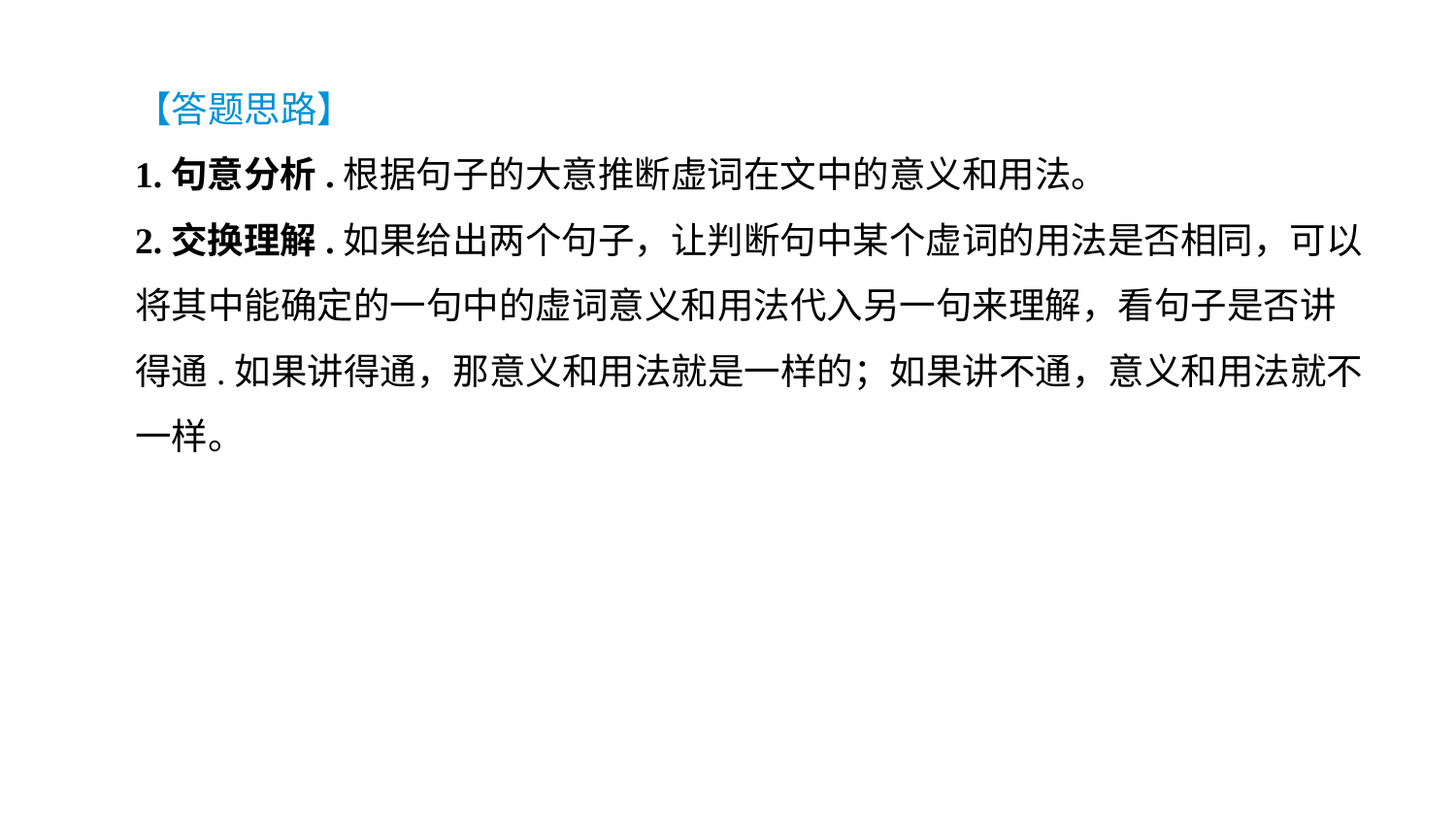

【答题思路】
1.句意分析.根据句子的大意推断虚词在文中的意义和用法。
2.交换理解.如果给出两个句子，让判断句中某个虚词的用法是否相同，可以将其中能确定的一句中的虚词意义和用法代入另一句来理解，看句子是否讲得通.如果讲得通，那意义和用法就是一样的；如果讲不通，意义和用法就不一样。